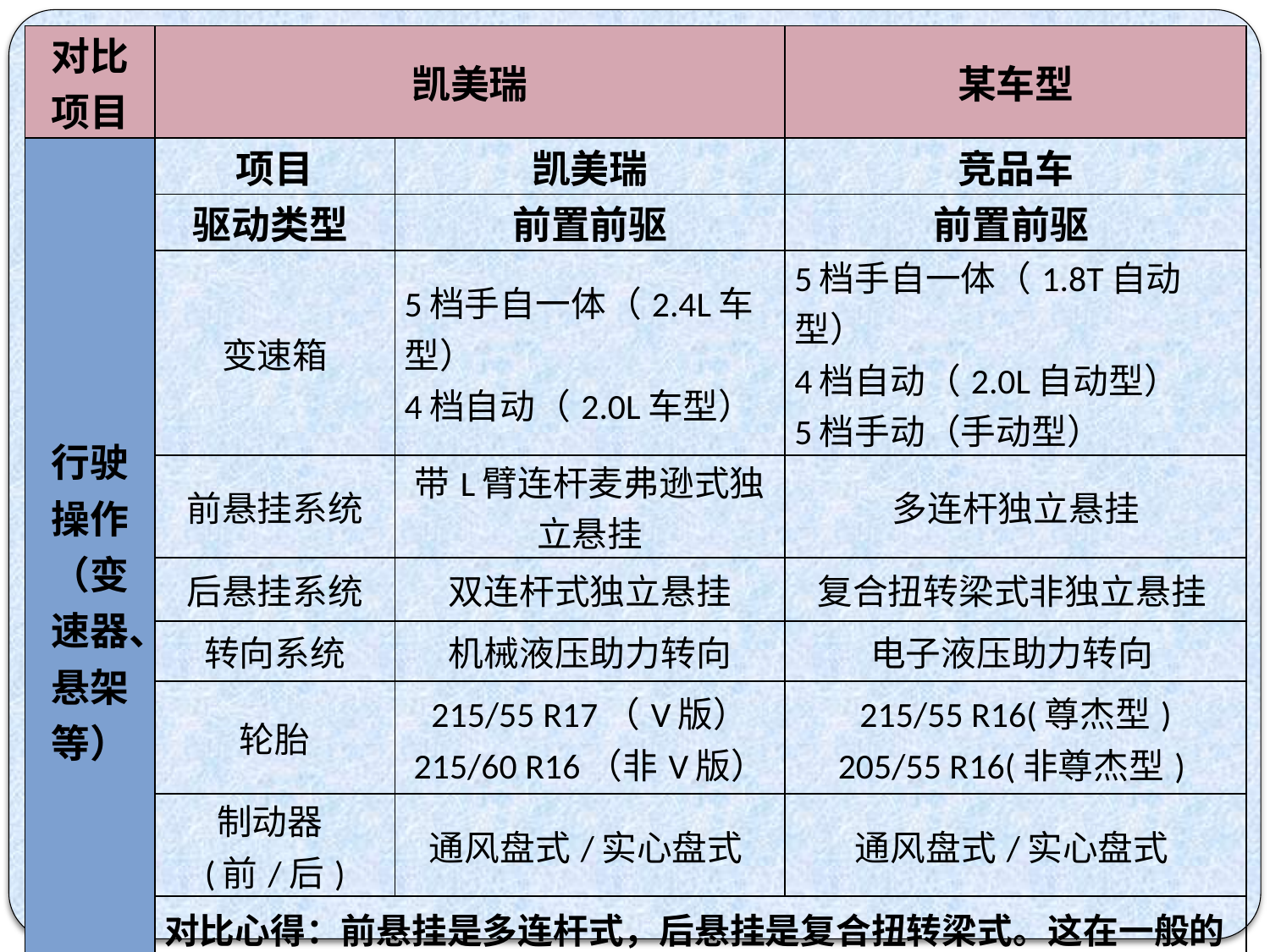

| 对比项目 | 凯美瑞 |  | 某车型 |
| --- | --- | --- | --- |
| 行驶操作（变速器、悬架等） | 项目 | 凯美瑞 | 竞品车 |
|  | 驱动类型 | 前置前驱 | 前置前驱 |
|  | 变速箱 | 5档手自一体（2.4L车型） 4档自动（2.0L车型） | 5档手自一体（1.8T自动型） 4档自动（2.0L自动型） 5档手动（手动型） |
|  | 前悬挂系统 | 带L臂连杆麦弗逊式独立悬挂 | 多连杆独立悬挂 |
|  | 后悬挂系统 | 双连杆式独立悬挂 | 复合扭转梁式非独立悬挂 |
|  | 转向系统 | 机械液压助力转向 | 电子液压助力转向 |
|  | 轮胎 | 215/55 R17（V版） 215/60 R16（非V版） | 215/55 R16(尊杰型) 205/55 R16(非尊杰型) |
|  | 制动器(前/后) | 通风盘式/实心盘式 | 通风盘式/实心盘式 |
|  | 对比心得：前悬挂是多连杆式，后悬挂是复合扭转梁式。这在一般的B级车里较少见。多连杆前悬挂可以给车辆带来更好的避震和抗侧倾特性，但复合扭转梁后悬挂的避震性就不如双连杆悬挂了。 |  |  |